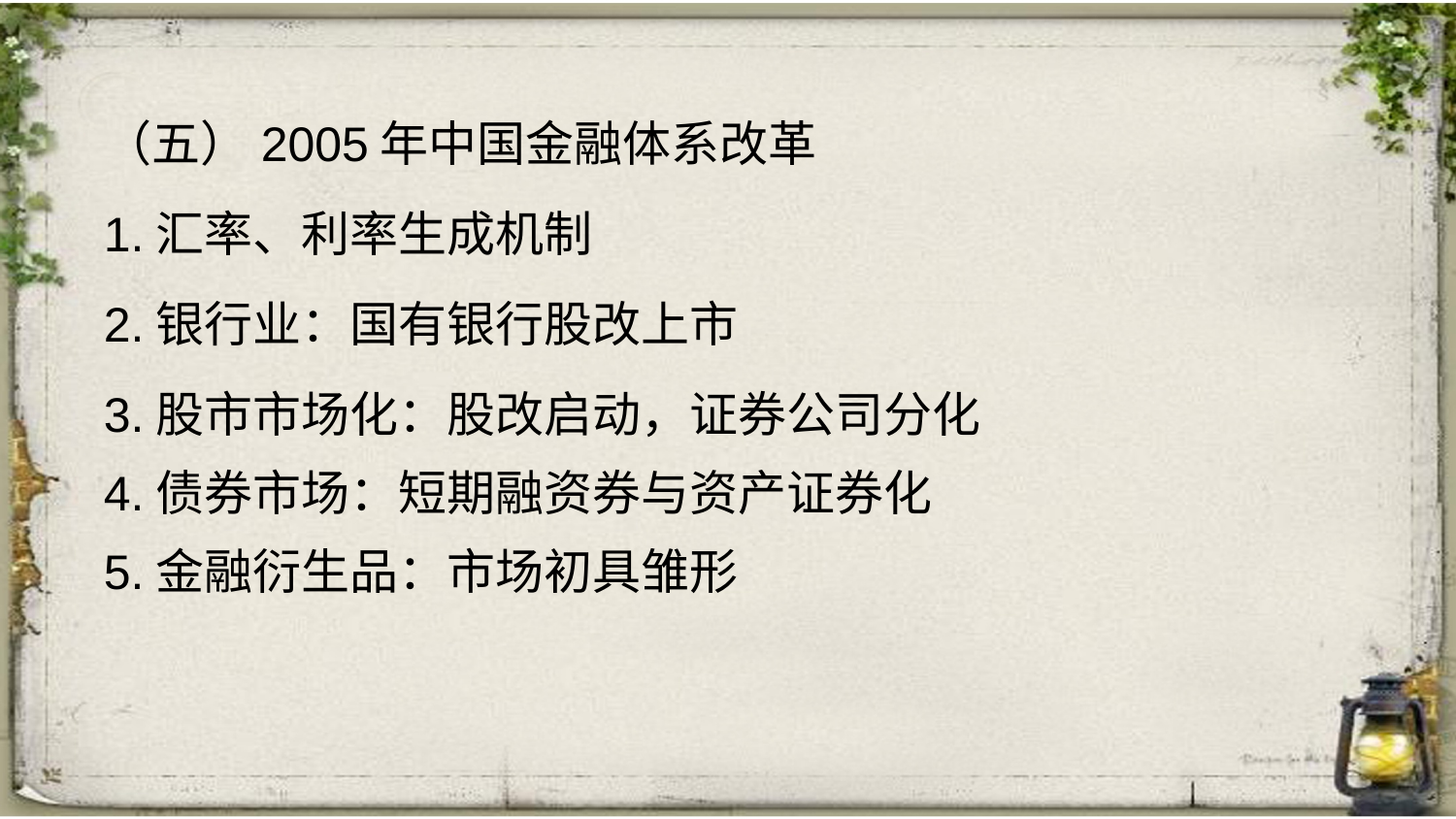

（五）2005年中国金融体系改革
1.汇率、利率生成机制
2.银行业：国有银行股改上市
3.股市市场化：股改启动，证券公司分化
4.债券市场：短期融资券与资产证券化
5.金融衍生品：市场初具雏形